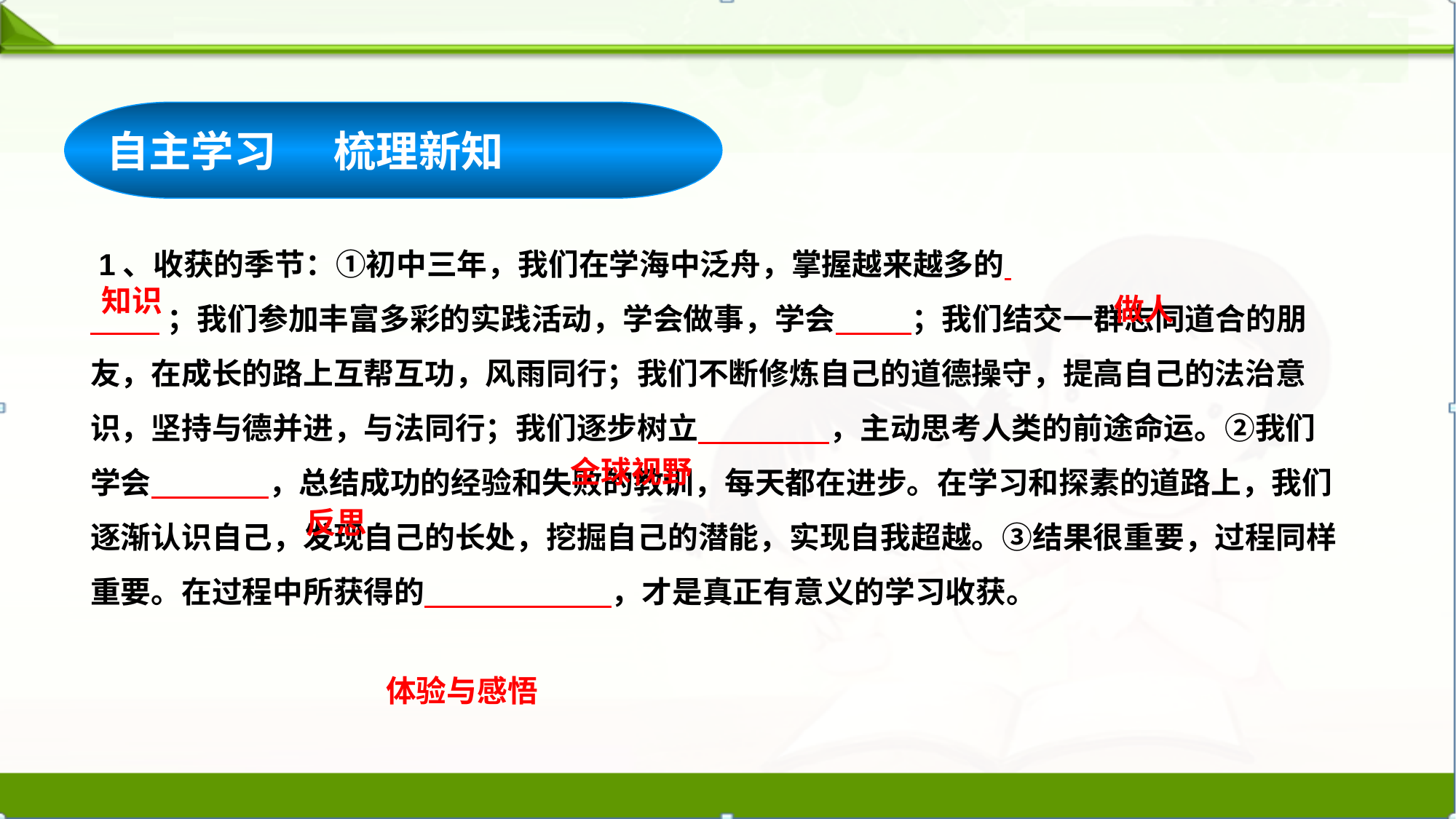

自主学习      梳理新知
 1、收获的季节：①初中三年，我们在学海中泛舟，掌握越来越多的
          ；我们参加丰富多彩的实践活动，学会做事，学会           ；我们结交一群志同道合的朋友，在成长的路上互帮互功，风雨同行；我们不断修炼自己的道德操守，提高自己的法治意识，坚持与德并进，与法同行；我们逐步树立                   ，主动思考人类的前途命运。②我们学会                 ，总结成功的经验和失败的教训，每天都在进步。在学习和探素的道路上，我们逐渐认识自己，发现自己的长处，挖掘自己的潜能，实现自我超越。③结果很重要，过程同样重要。在过程中所获得的                           ，才是真正有意义的学习收获。
知识
做人
全球视野
反思
体验与感悟